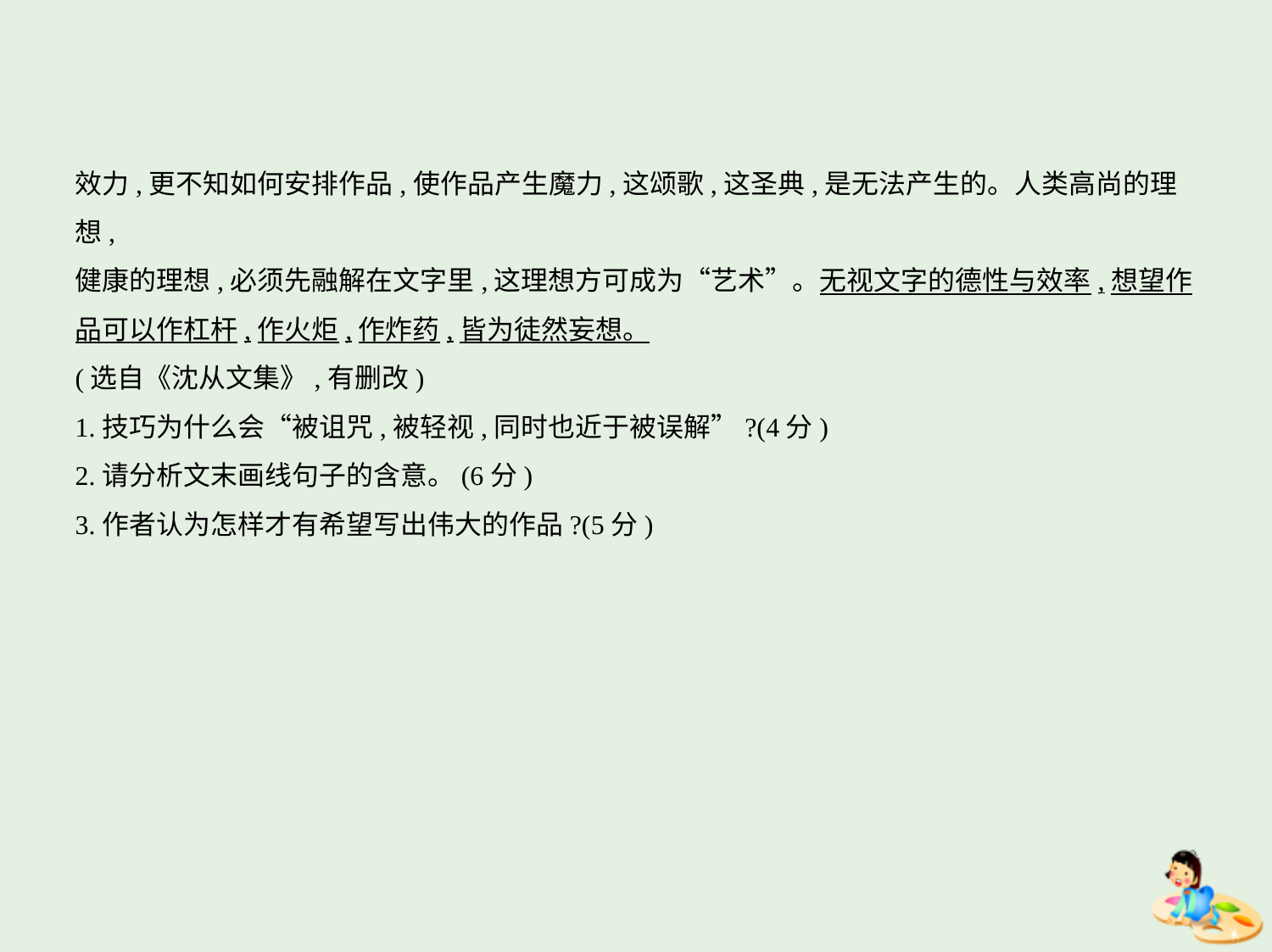

效力,更不知如何安排作品,使作品产生魔力,这颂歌,这圣典,是无法产生的。人类高尚的理想,
健康的理想,必须先融解在文字里,这理想方可成为“艺术”。无视文字的德性与效率,想望作
品可以作杠杆,作火炬,作炸药,皆为徒然妄想。
(选自《沈从文集》,有删改)
1.技巧为什么会“被诅咒,被轻视,同时也近于被误解”?(4分)
2.请分析文末画线句子的含意。(6分)
3.作者认为怎样才有希望写出伟大的作品?(5分)